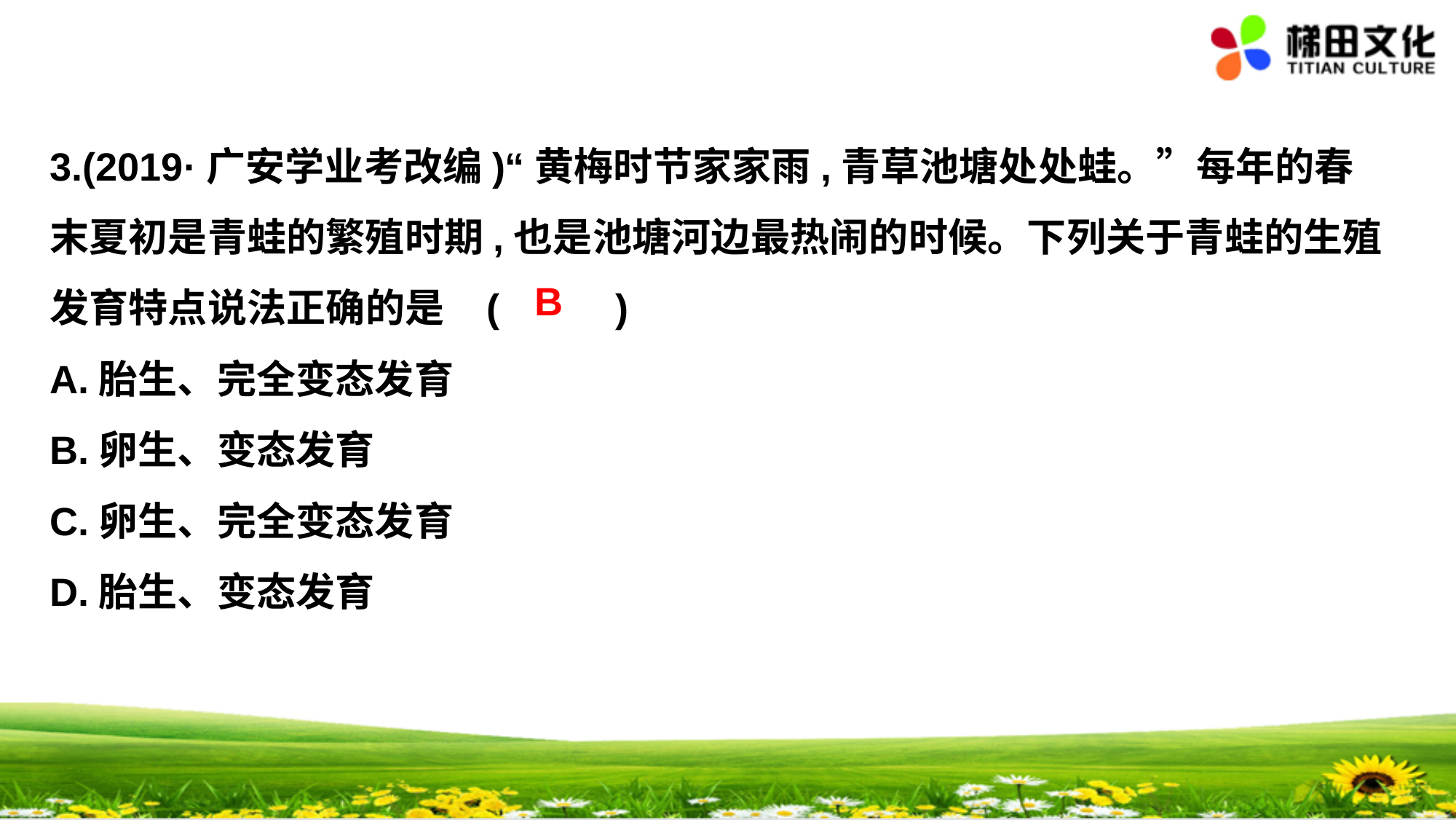

3.(2019·广安学业考改编)“黄梅时节家家雨,青草池塘处处蛙。”每年的春
末夏初是青蛙的繁殖时期,也是池塘河边最热闹的时候。下列关于青蛙的生殖
发育特点说法正确的是	(　  　)
A.胎生、完全变态发育
B.卵生、变态发育
C.卵生、完全变态发育
D.胎生、变态发育
B